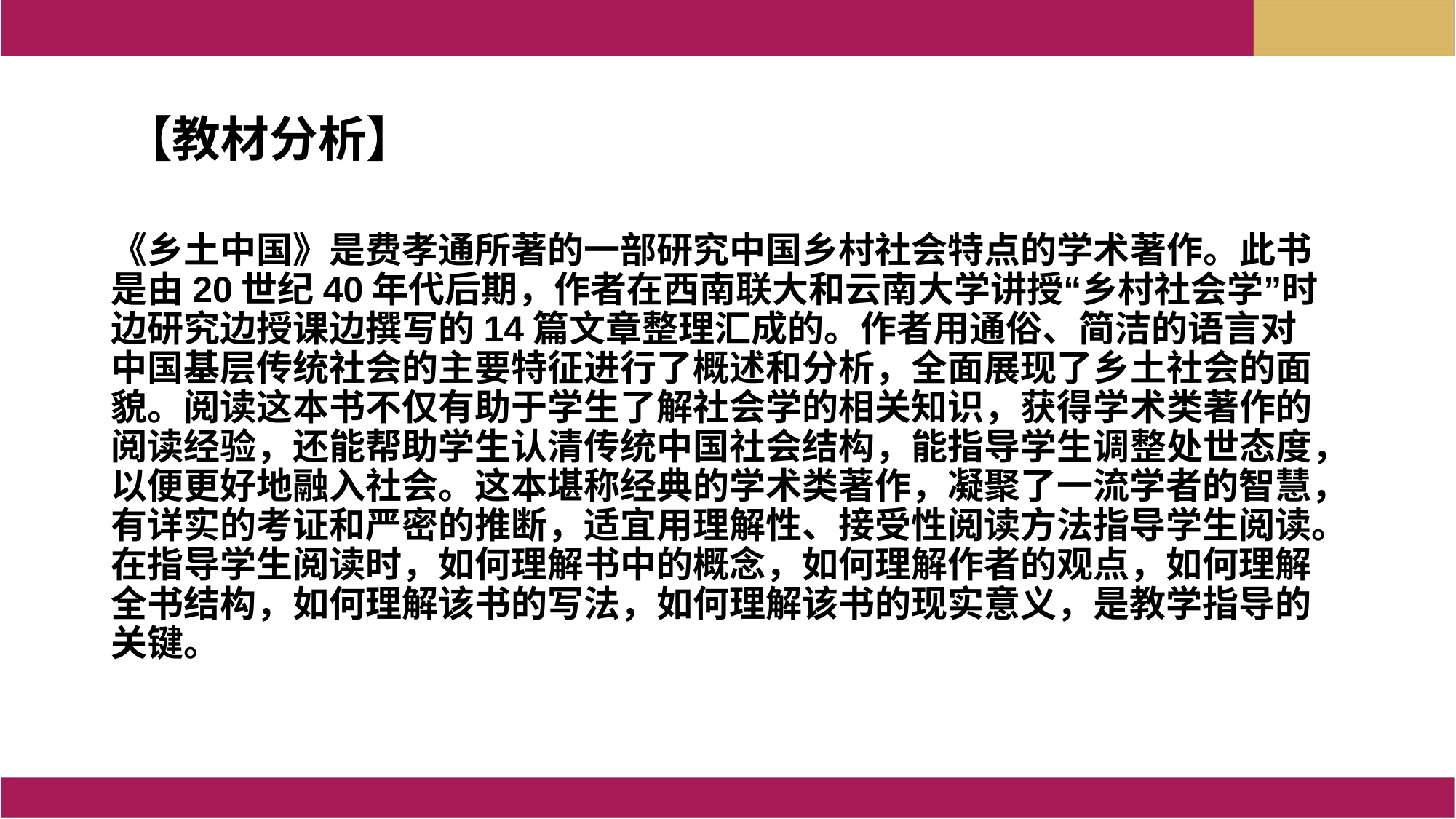

【教材分析】
《乡土中国》是费孝通所著的一部研究中国乡村社会特点的学术著作。此书是由20世纪40年代后期，作者在西南联大和云南大学讲授“乡村社会学”时边研究边授课边撰写的14篇文章整理汇成的。作者用通俗、简洁的语言对中国基层传统社会的主要特征进行了概述和分析，全面展现了乡土社会的面貌。阅读这本书不仅有助于学生了解社会学的相关知识，获得学术类著作的阅读经验，还能帮助学生认清传统中国社会结构，能指导学生调整处世态度，以便更好地融入社会。这本堪称经典的学术类著作，凝聚了一流学者的智慧，有详实的考证和严密的推断，适宜用理解性、接受性阅读方法指导学生阅读。在指导学生阅读时，如何理解书中的概念，如何理解作者的观点，如何理解全书结构，如何理解该书的写法，如何理解该书的现实意义，是教学指导的关键。